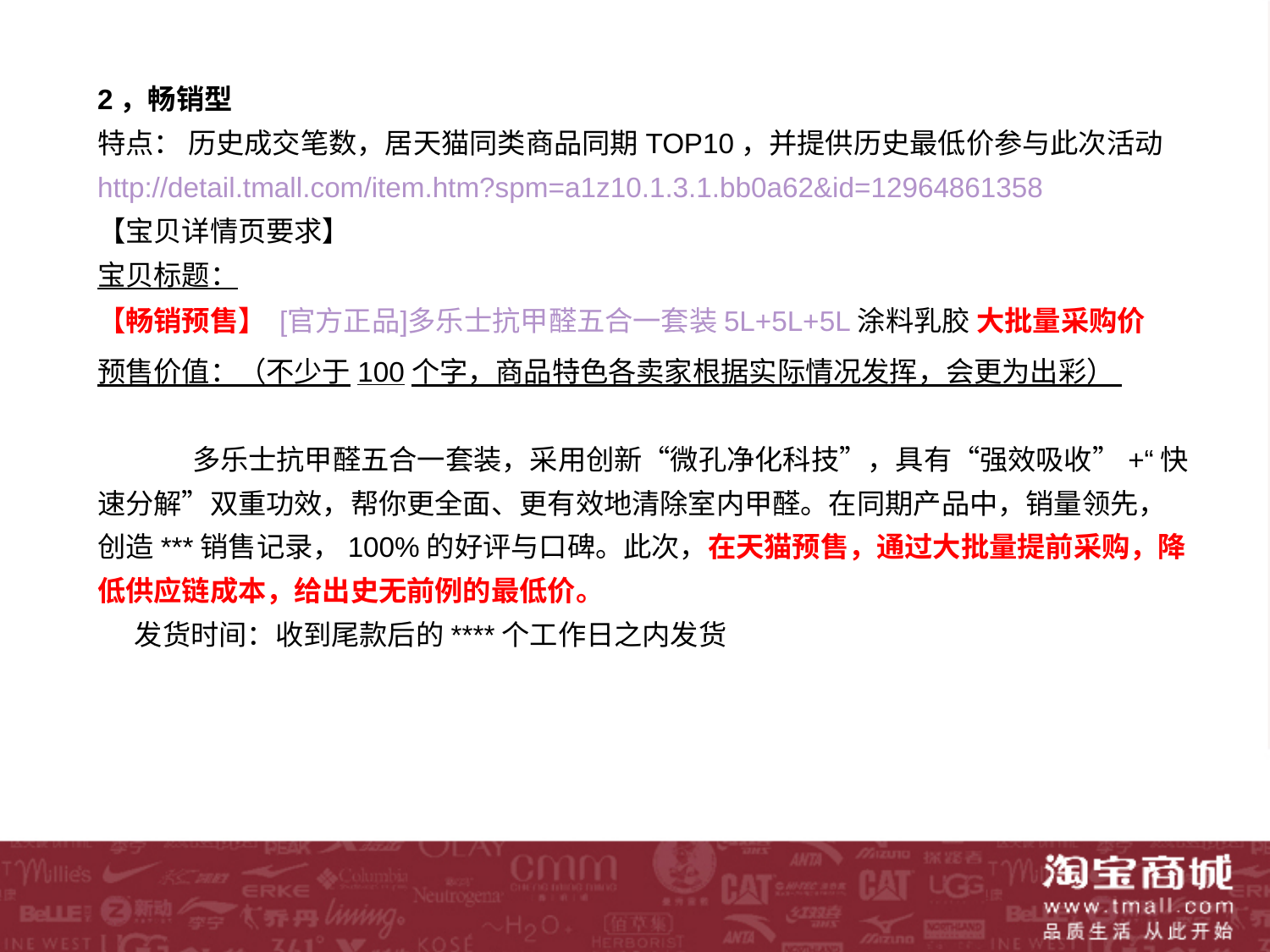

2，畅销型
特点： 历史成交笔数，居天猫同类商品同期TOP10，并提供历史最低价参与此次活动
http://detail.tmall.com/item.htm?spm=a1z10.1.3.1.bb0a62&id=12964861358
【宝贝详情页要求】
宝贝标题：
【畅销预售】 [官方正品]多乐士抗甲醛五合一套装 5L+5L+5L 涂料乳胶 大批量采购价
预售价值：（不少于100个字，商品特色各卖家根据实际情况发挥，会更为出彩）

        多乐士抗甲醛五合一套装，采用创新“微孔净化科技”，具有“强效吸收”+“快速分解”双重功效，帮你更全面、更有效地清除室内甲醛。在同期产品中，销量领先，创造***销售记录，100%的好评与口碑。此次，在天猫预售，通过大批量提前采购，降低供应链成本，给出史无前例的最低价。
发货时间：收到尾款后的****个工作日之内发货